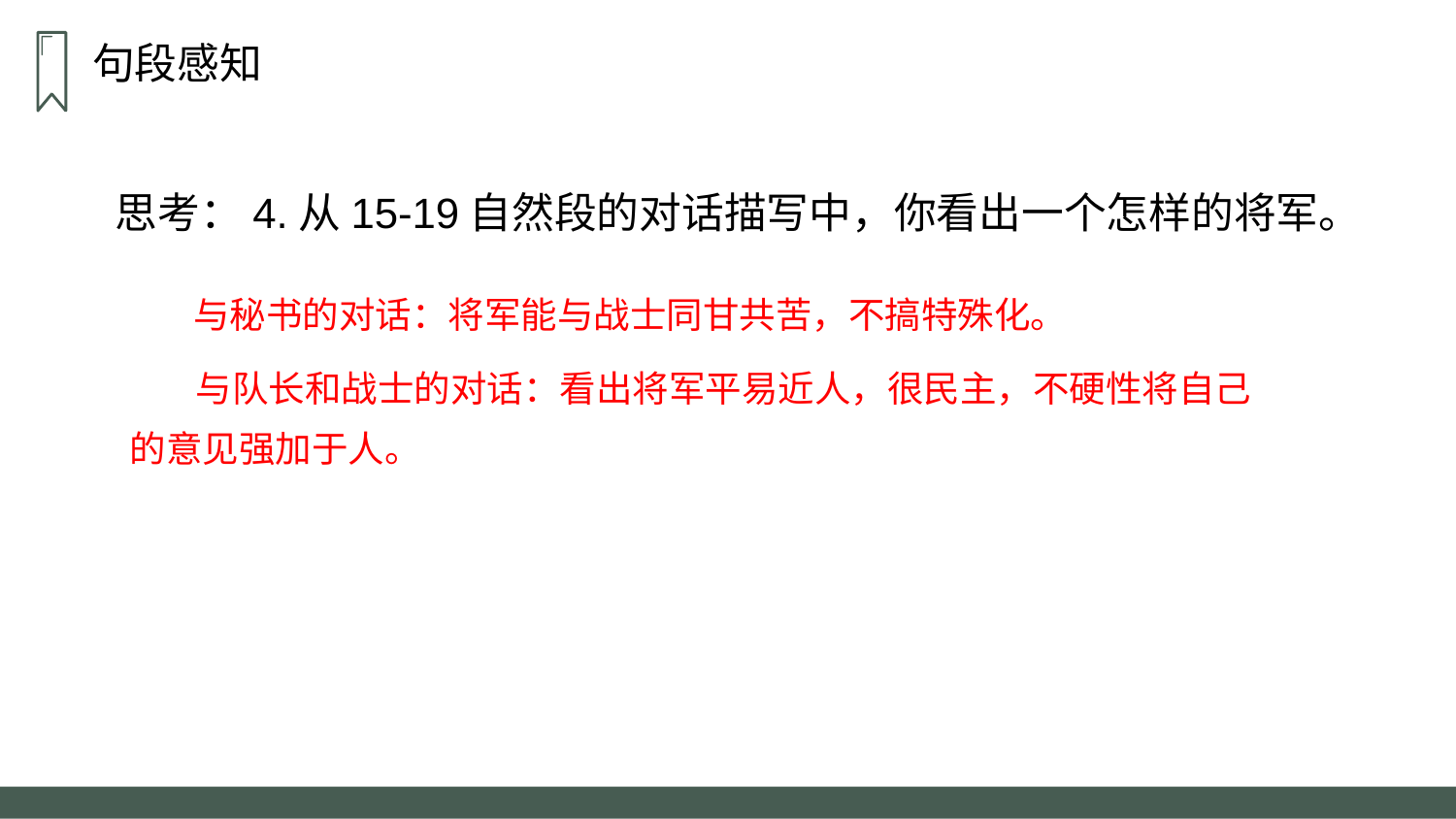

句段感知
思考：4.从15-19自然段的对话描写中，你看出一个怎样的将军。
       与秘书的对话：将军能与战士同甘共苦，不搞特殊化。
       与队长和战士的对话：看出将军平易近人，很民主，不硬性将自己的意见强加于人。